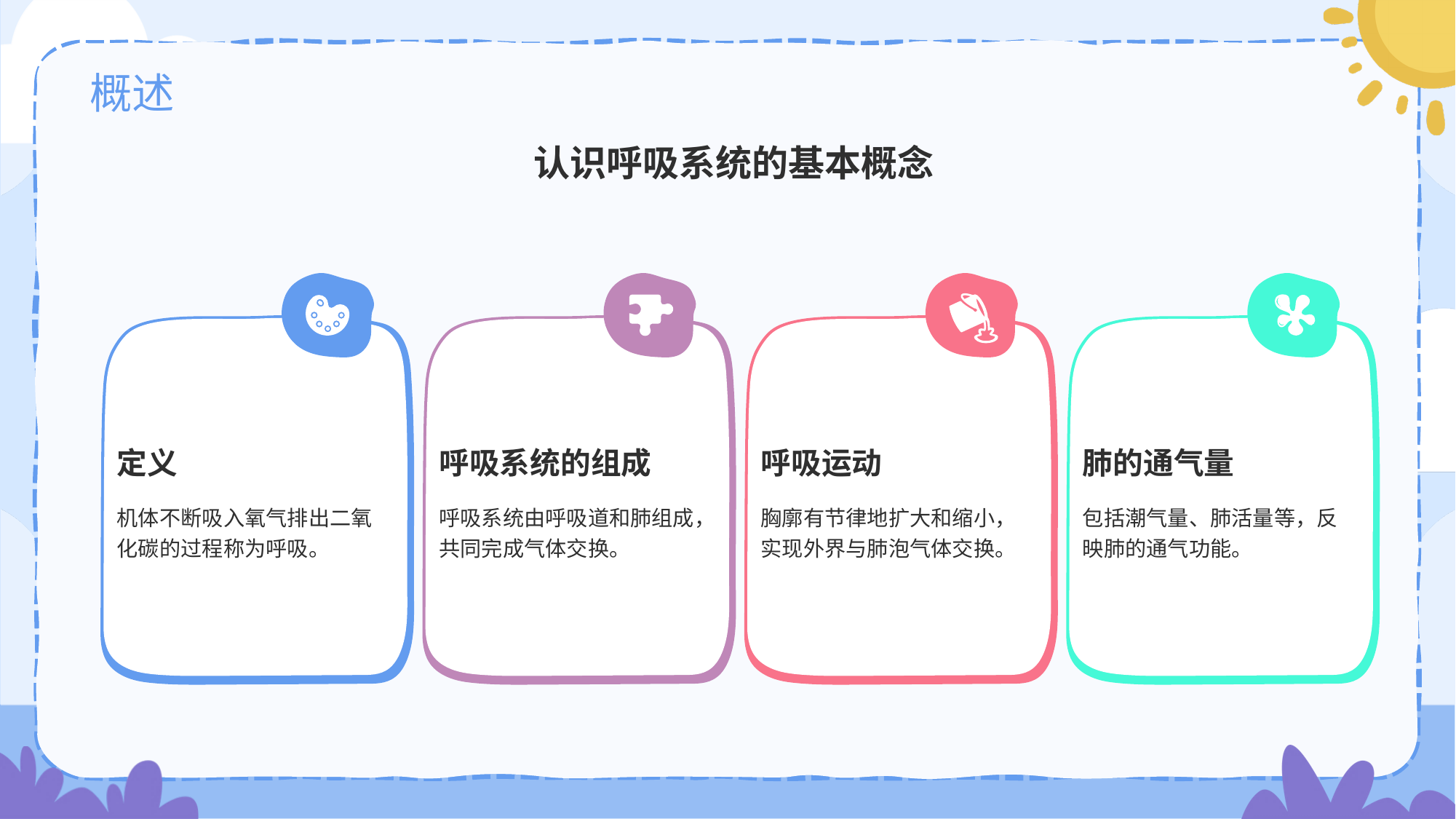

# 概述
认识呼吸系统的基本概念

定义
机体不断吸入氧气排出二氧化碳的过程称为呼吸。

呼吸系统的组成
呼吸系统由呼吸道和肺组成，共同完成气体交换。

呼吸运动
胸廓有节律地扩大和缩小，实现外界与肺泡气体交换。

肺的通气量
包括潮气量、肺活量等，反映肺的通气功能。